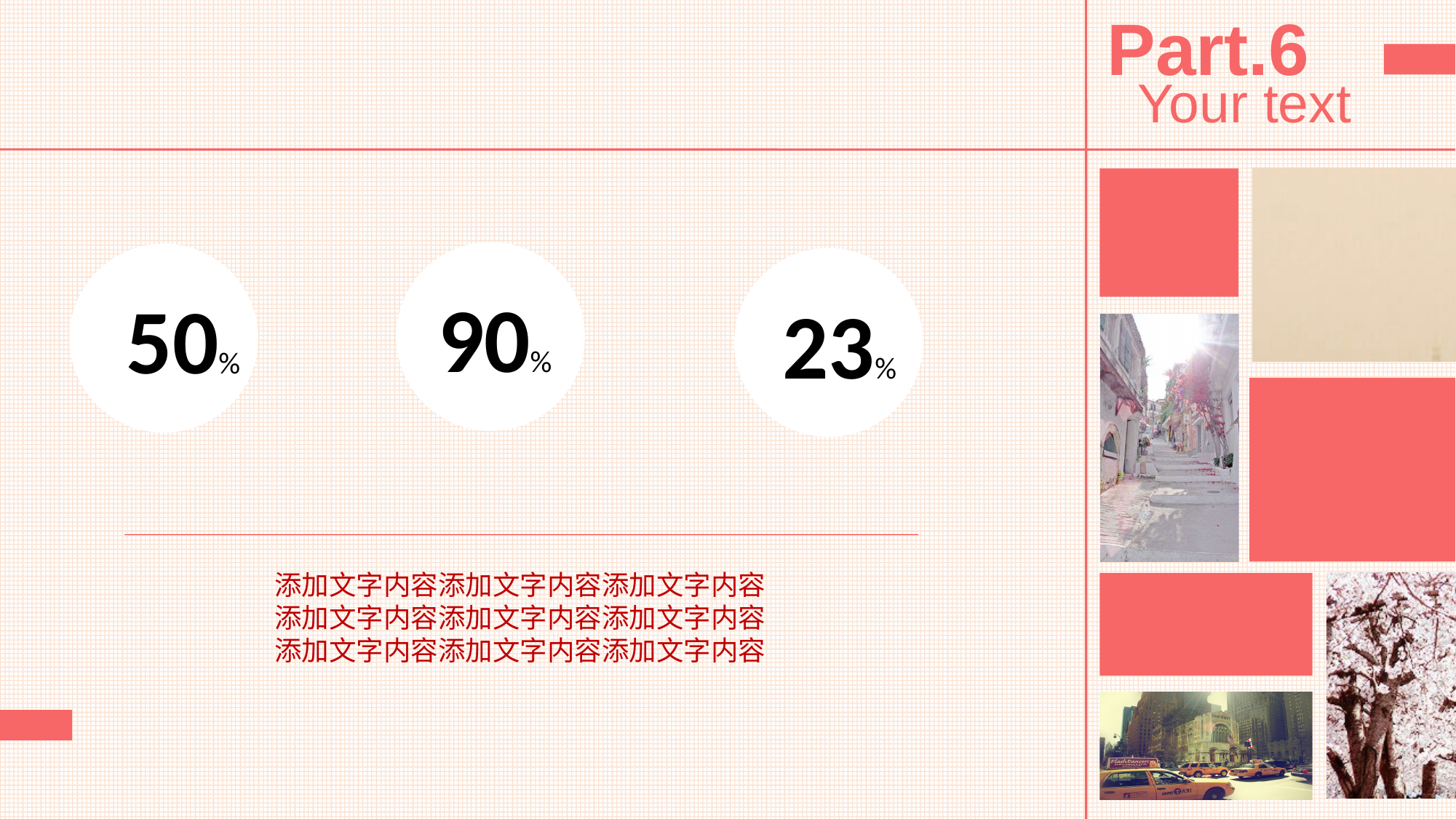

Part.6

Your text

90%

50%

23%

添加文字内容添加文字内容添加文字内容添加文字内容添加文字内容添加文字内容添加文字内容添加文字内容添加文字内容